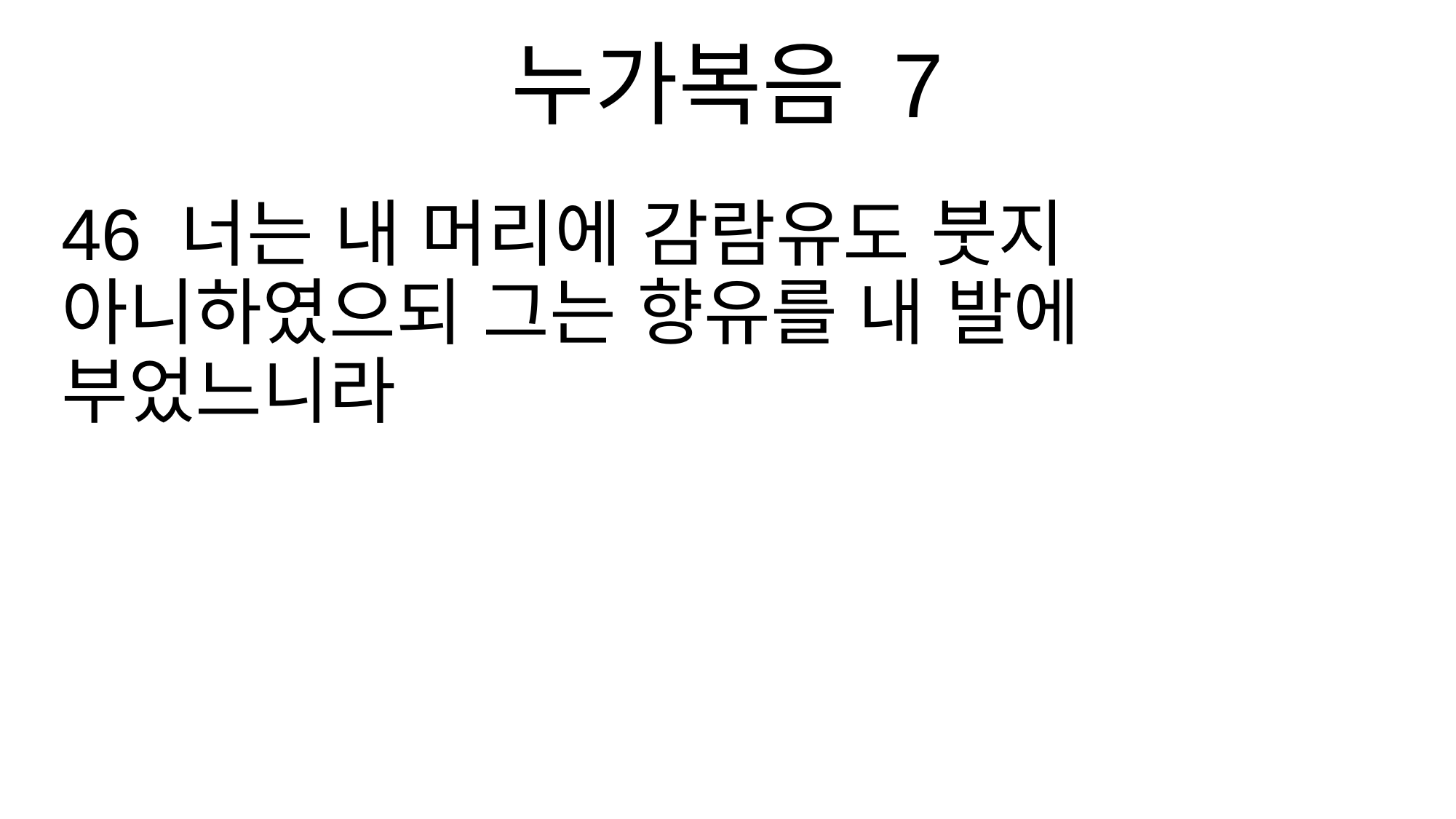

누가복음 7
46 너는 내 머리에 감람유도 붓지 아니하였으되 그는 향유를 내 발에 부었느니라